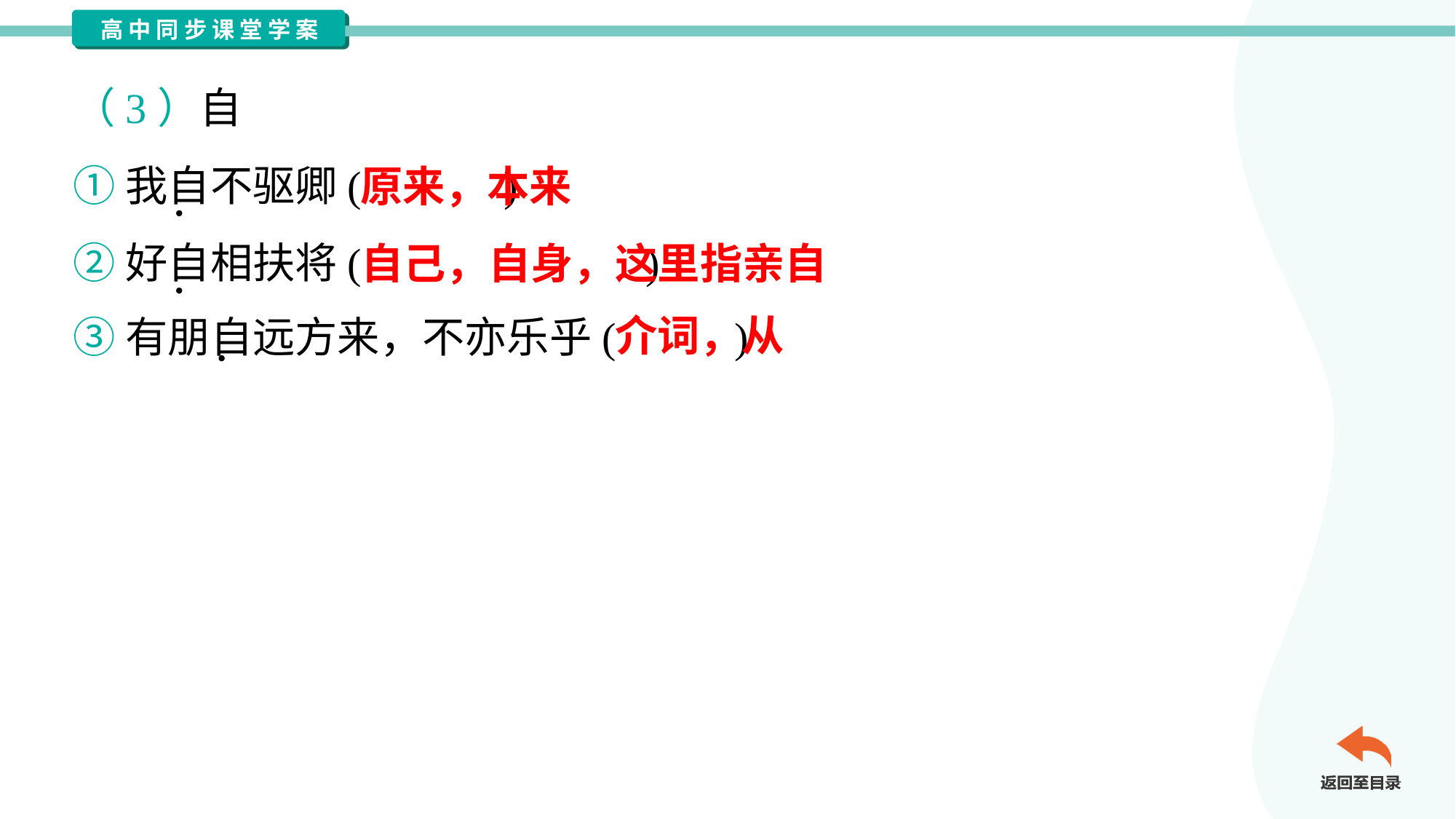

（3）自
①我自不驱卿(            )
②好自相扶将(                        )
③有朋自远方来，不亦乐乎(          )
原来，本来
自己，自身，这里指亲自

介词，从